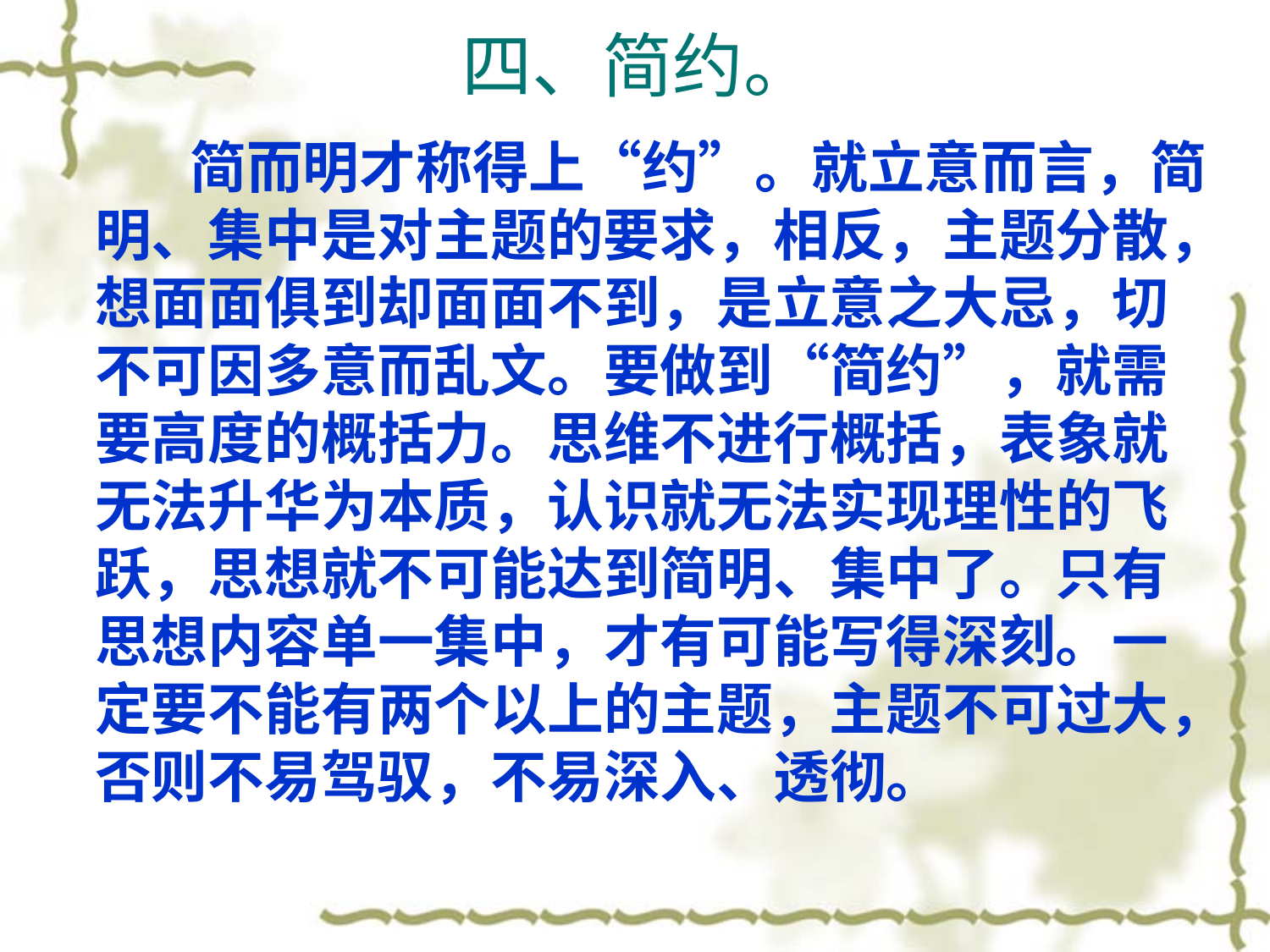

# 四、简约。
          简而明才称得上“约”。就立意而言，简明、集中是对主题的要求，相反，主题分散，想面面俱到却面面不到，是立意之大忌，切不可因多意而乱文。要做到“简约”，就需要高度的概括力。思维不进行概括，表象就无法升华为本质，认识就无法实现理性的飞跃，思想就不可能达到简明、集中了。只有思想内容单一集中，才有可能写得深刻。一定要不能有两个以上的主题，主题不可过大，否则不易驾驭，不易深入、透彻。
9